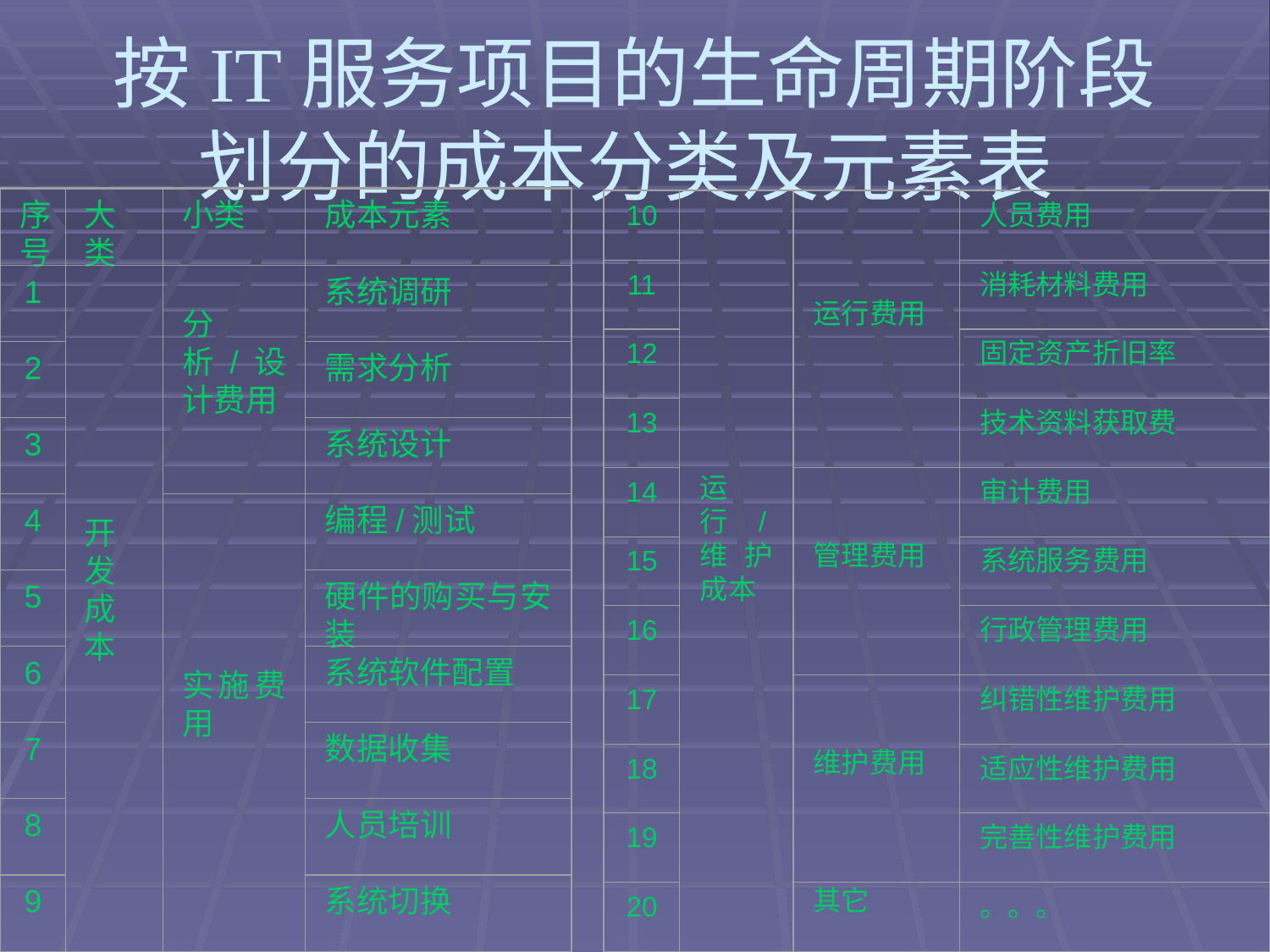

# 按IT服务项目的生命周期阶段划分的成本分类及元素表

序号

大类

小类

成本元素

1

开发成本

分析/设计费用

系统调研

2

需求分析

3

系统设计

4

实施费用

编程/测试

5

硬件的购买与安装

6

系统软件配置

7

数据收集

8

人员培训

9

系统切换

10

运行/维护成本

运行费用

人员费用

11

消耗材料费用

12

固定资产折旧率

13

技术资料获取费

14

管理费用

审计费用

15

系统服务费用

16

行政管理费用

17

维护费用

纠错性维护费用

18

适应性维护费用

19

完善性维护费用

20

其它

。。。